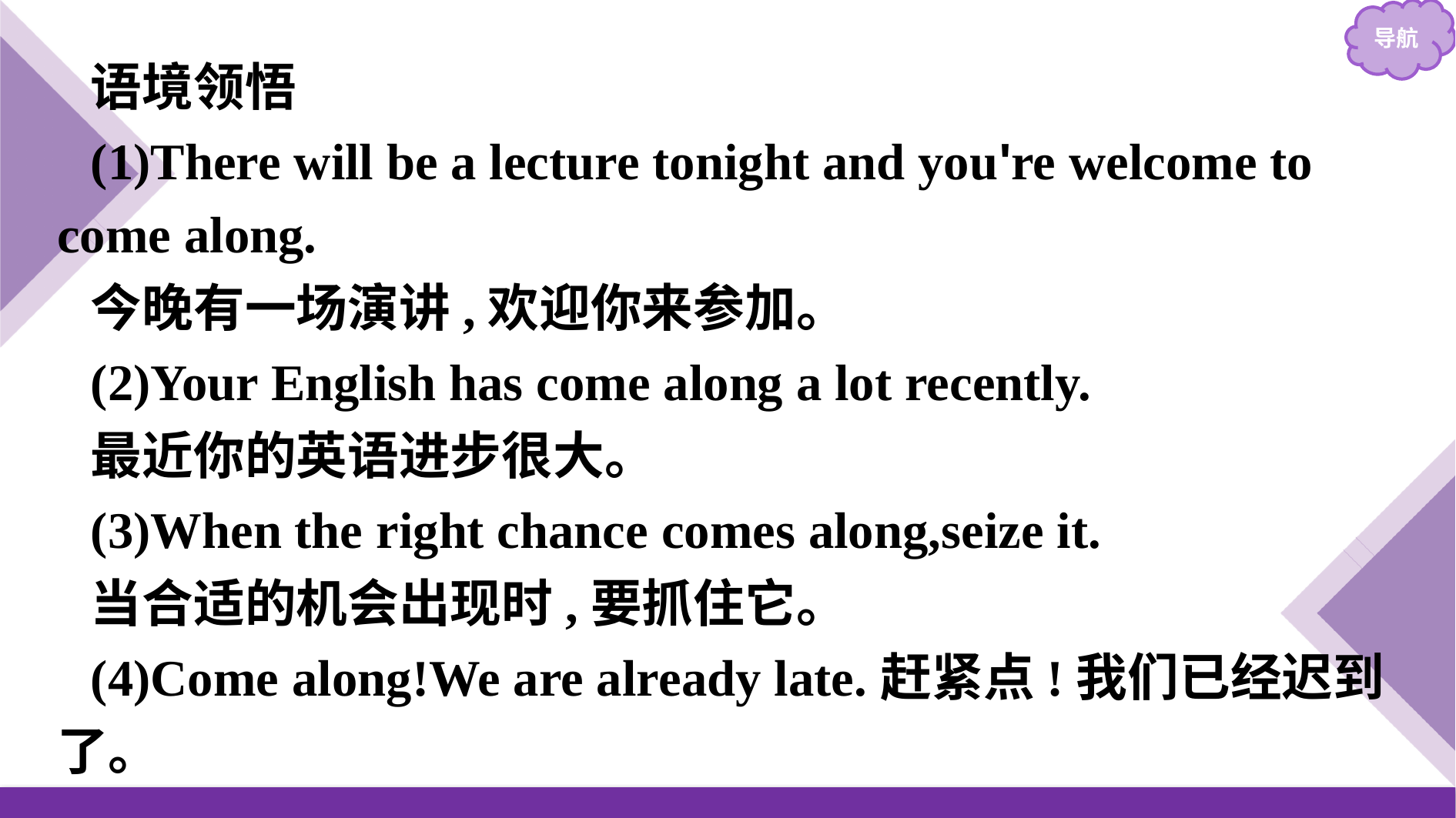

语境领悟
(1)There will be a lecture tonight and you're welcome to come along.
今晚有一场演讲,欢迎你来参加。
(2)Your English has come along a lot recently.
最近你的英语进步很大。
(3)When the right chance comes along,seize it.
当合适的机会出现时,要抓住它。
(4)Come along!We are already late.赶紧点!我们已经迟到了。